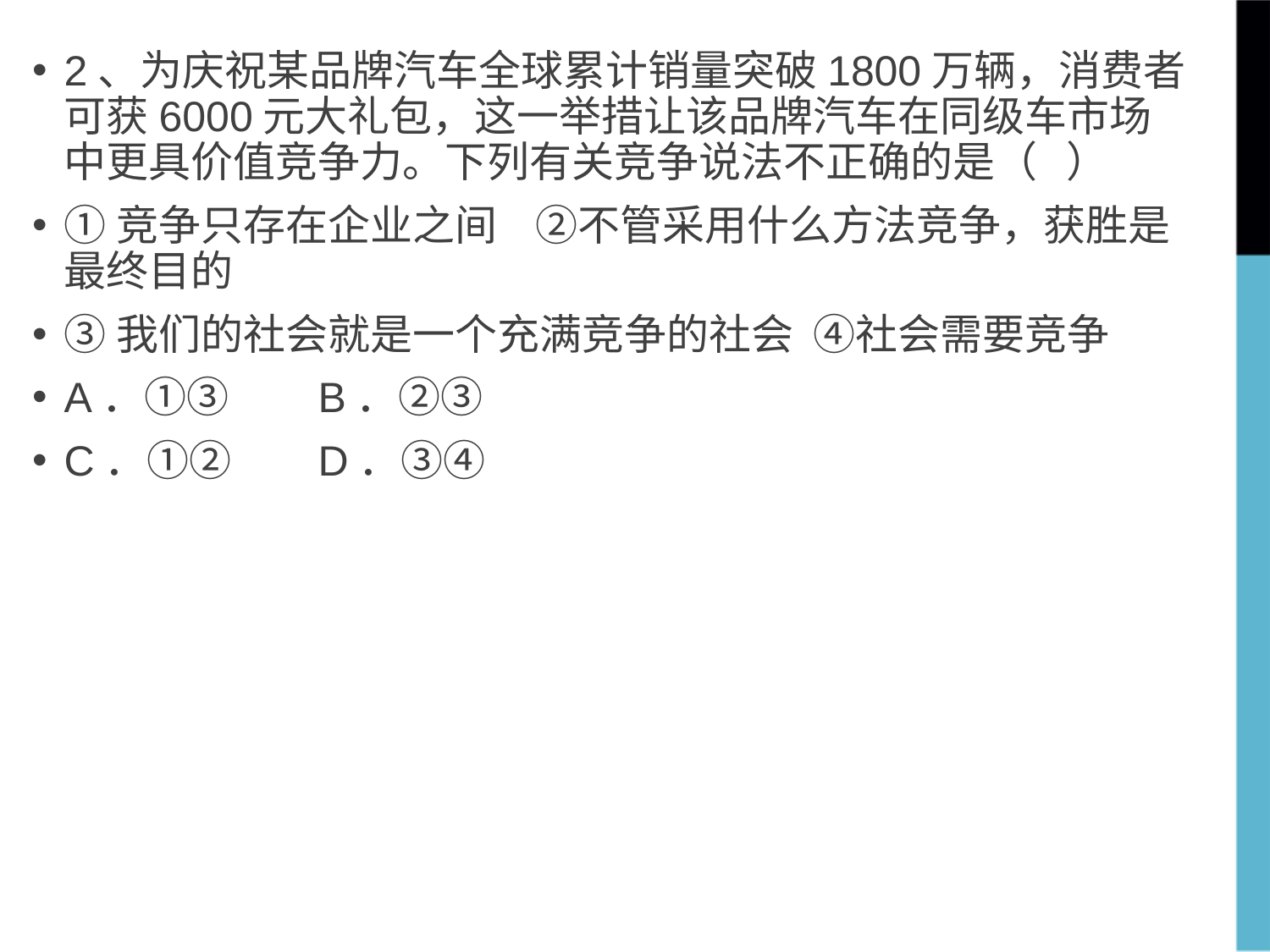

2、为庆祝某品牌汽车全球累计销量突破1800万辆，消费者可获6000元大礼包，这一举措让该品牌汽车在同级车市场中更具价值竞争力。下列有关竞争说法不正确的是（   ）
①竞争只存在企业之间    ②不管采用什么方法竞争，获胜是最终目的
③我们的社会就是一个充满竞争的社会  ④社会需要竞争
A．①③   	B．②③
C．①②    	D．③④